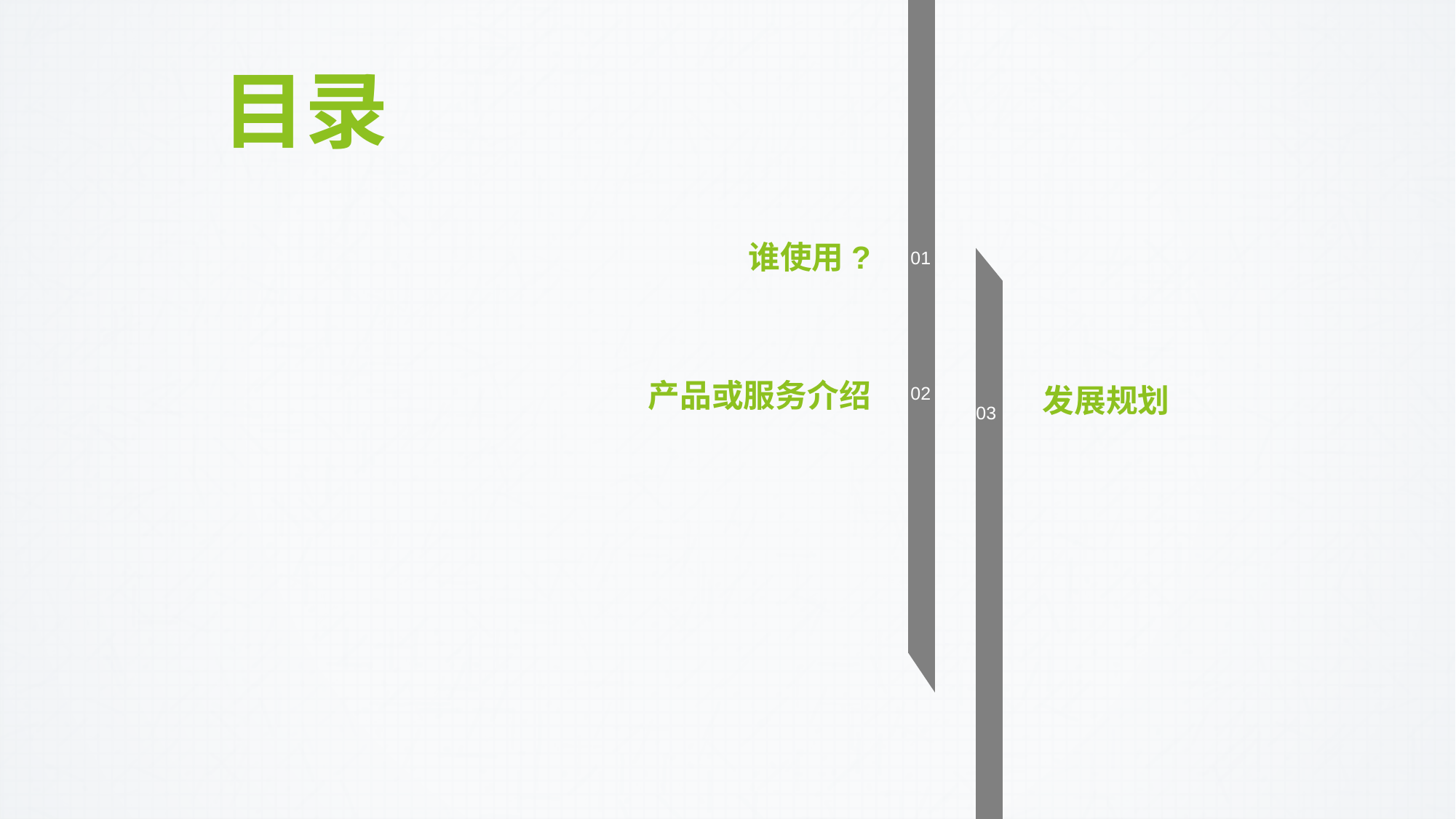

目录
谁使用?
01

产品或服务介绍
发展规划
02
03